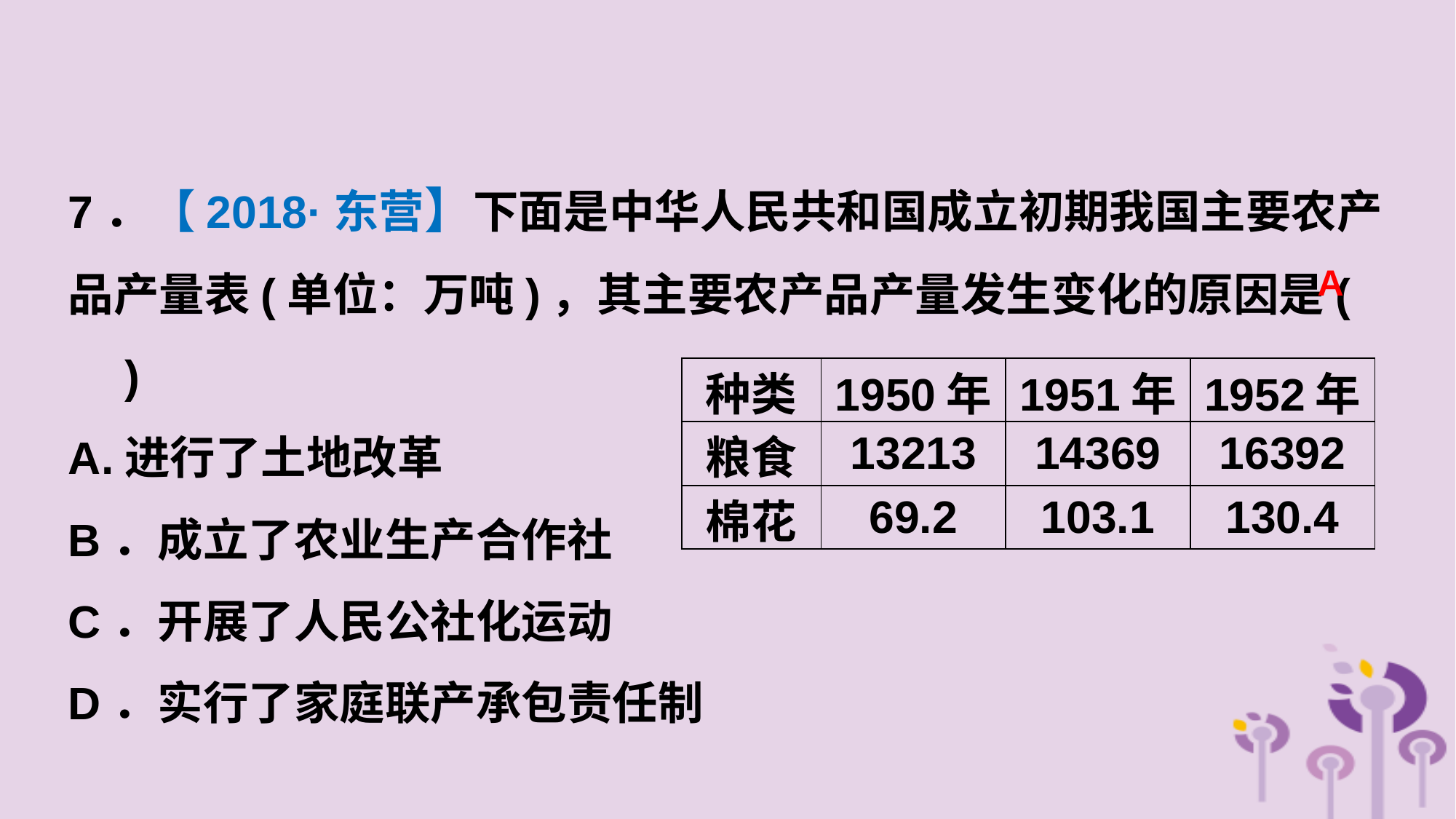

7．【2018·东营】下面是中华人民共和国成立初期我国主要农产品产量表(单位：万吨)，其主要农产品产量发生变化的原因是(　　)
A.进行了土地改革
B．成立了农业生产合作社
C．开展了人民公社化运动
D．实行了家庭联产承包责任制
A
| 种类 | 1950年 | 1951年 | 1952年 |
| --- | --- | --- | --- |
| 粮食 | 13213 | 14369 | 16392 |
| 棉花 | 69.2 | 103.1 | 130.4 |